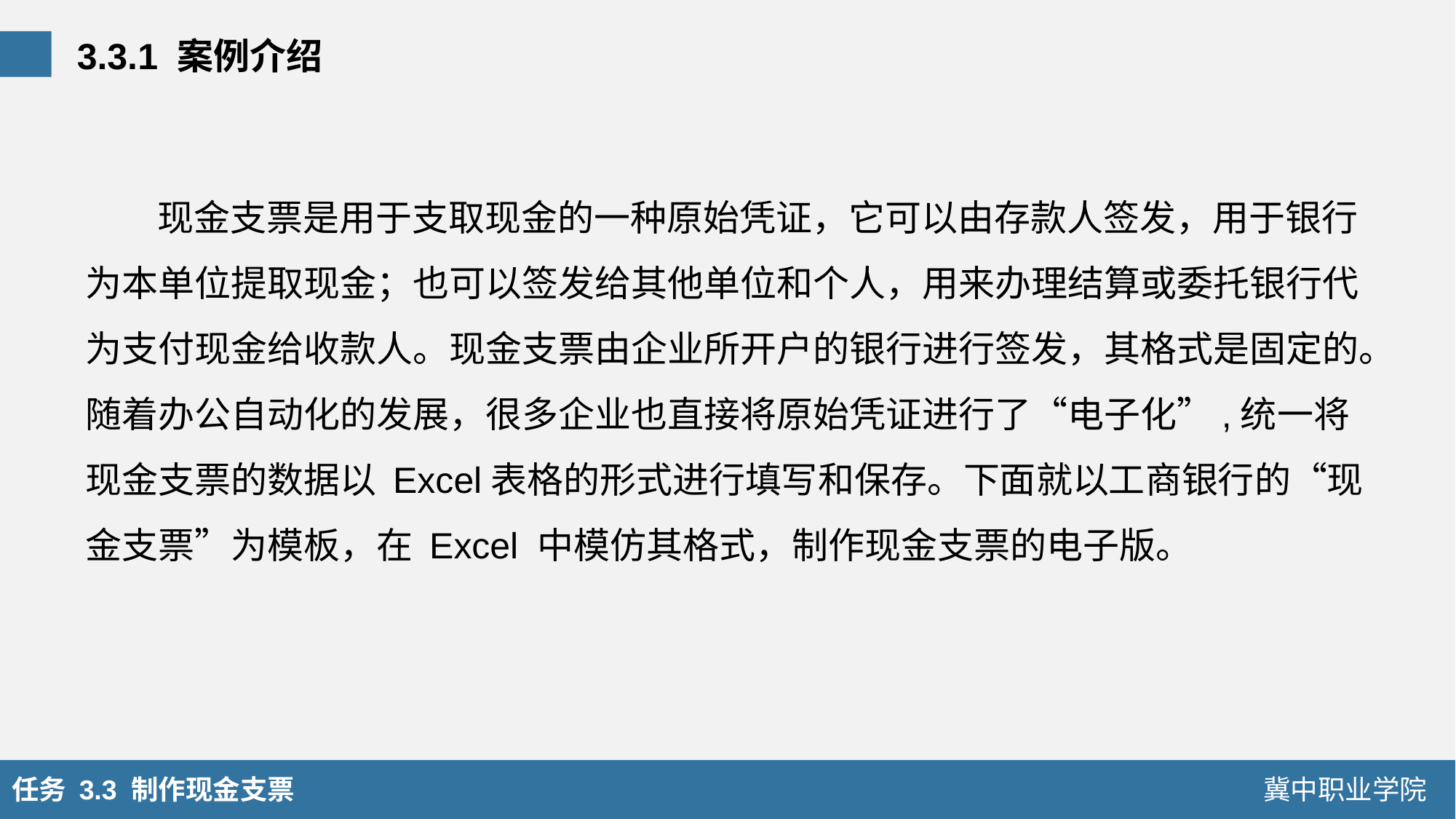

3.3.1 案例介绍
现金支票是用于支取现金的一种原始凭证，它可以由存款人签发，用于银行为本单位提取现金；也可以签发给其他单位和个人，用来办理结算或委托银行代为支付现金给收款人。现金支票由企业所开户的银行进行签发，其格式是固定的。随着办公自动化的发展，很多企业也直接将原始凭证进行了“电子化”,统一将现金支票的数据以 Excel表格的形式进行填写和保存。下面就以工商银行的“现金支票”为模板，在 Excel 中模仿其格式，制作现金支票的电子版。

任务 3.3 制作现金支票
冀中职业学院